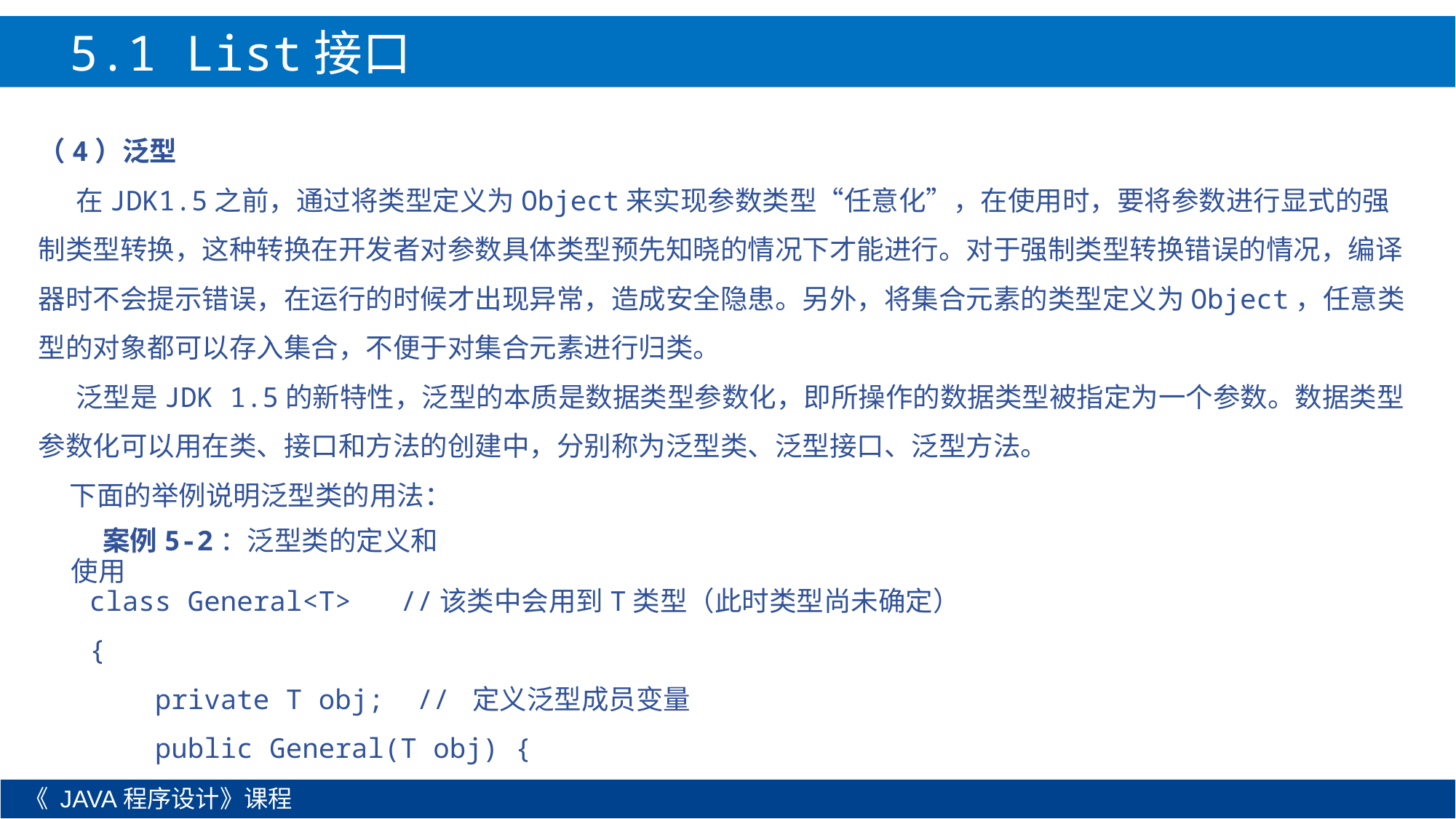

5.1 List接口
（4）泛型
     在JDK1.5之前，通过将类型定义为Object来实现参数类型“任意化”，在使用时，要将参数进行显式的强制类型转换，这种转换在开发者对参数具体类型预先知晓的情况下才能进行。对于强制类型转换错误的情况，编译器时不会提示错误，在运行的时候才出现异常，造成安全隐患。另外，将集合元素的类型定义为Object，任意类型的对象都可以存入集合，不便于对集合元素进行归类。
     泛型是JDK 1.5的新特性，泛型的本质是数据类型参数化，即所操作的数据类型被指定为一个参数。数据类型参数化可以用在类、接口和方法的创建中，分别称为泛型类、泛型接口、泛型方法。
    下面的举例说明泛型类的用法：
案例5-2：泛型类的定义和使用
class General<T>   //该类中会用到T类型（此时类型尚未确定）
{
    private T obj;  // 定义泛型成员变量
    public General(T obj) {
《 JAVA程序设计》课程